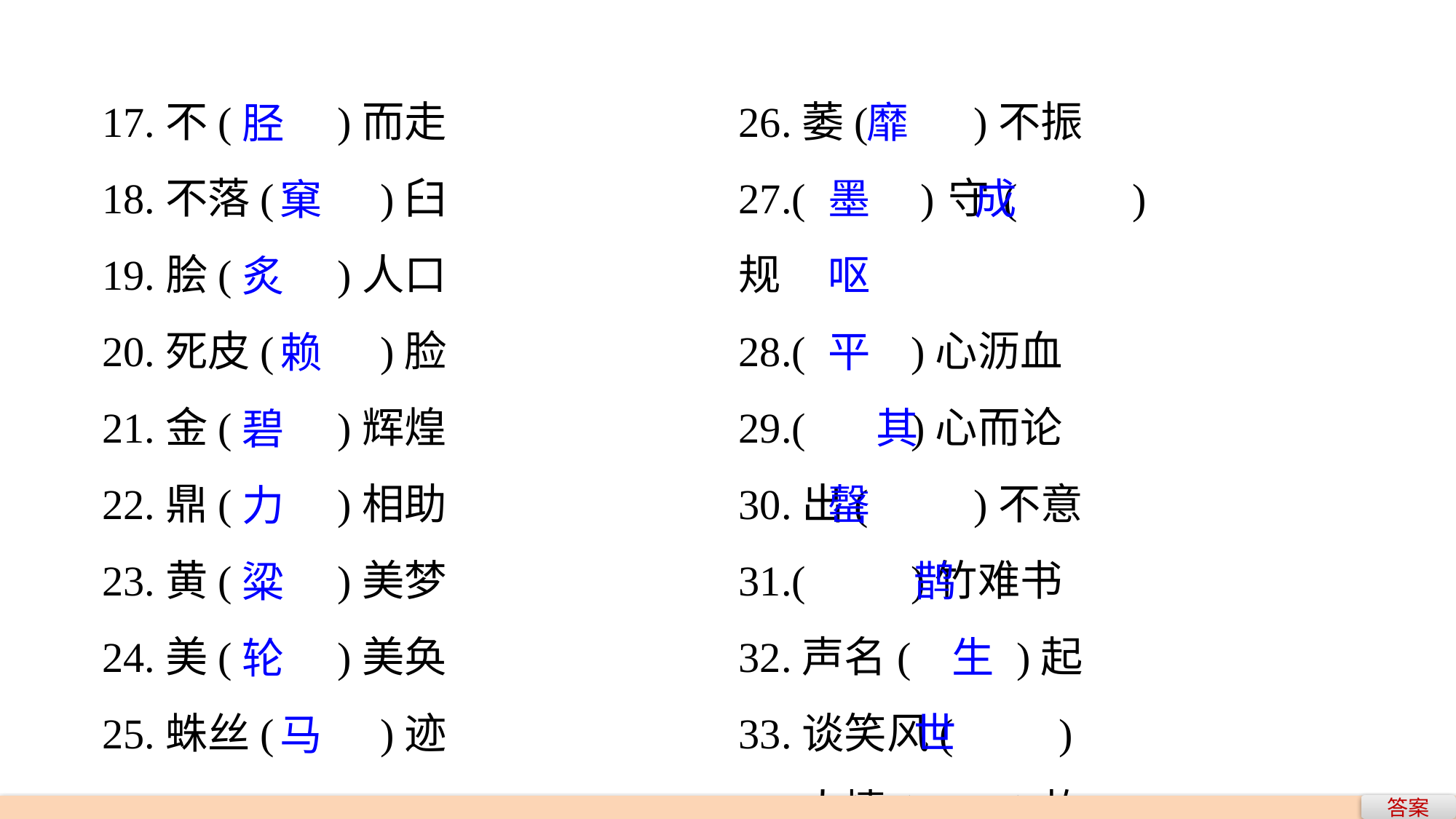

17.不(　　)而走
18.不落(　　)臼
19.脍(　　)人口
20.死皮(　　)脸
21.金(　　)辉煌
22.鼎(　　)相助
23.黄(　　)美梦
24.美(　　)美奂
25.蛛丝(　　)迹
26.萎(　　)不振
27.(　　)守(　　)规
28.(　　)心沥血
29.(　　)心而论
30.出(　　)不意
31.(　　)竹难书
32.声名(　　)起
33.谈笑风(　　)
34.人情(　　)故
   靡
墨           成
呕
平
    其
罄
        鹊
            生
        世
 胫
     窠
 炙
     赖
 碧
 力
 粱
 轮
     马
答案